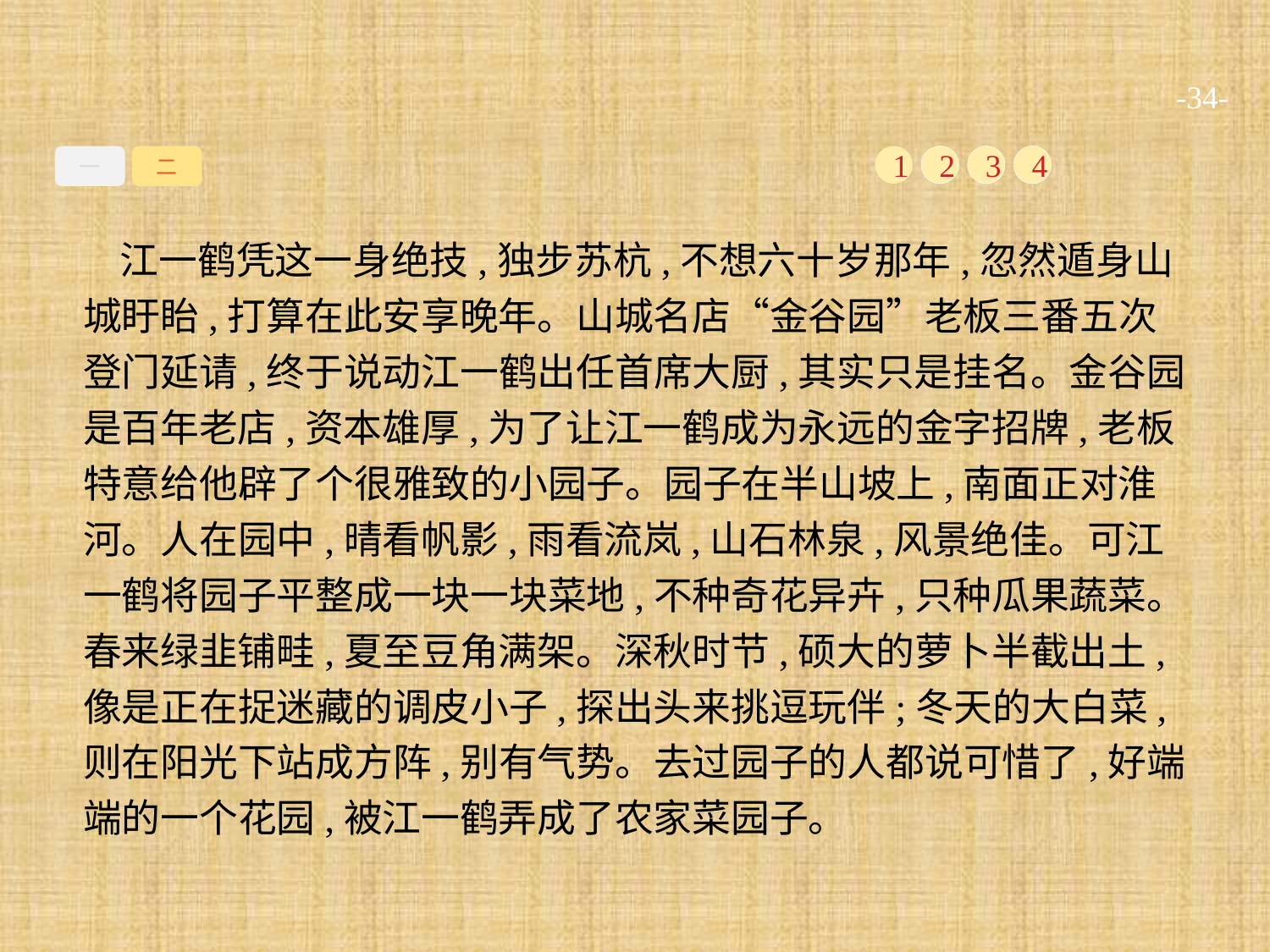

-34-
一
二
1
2
3
4
江一鹤凭这一身绝技,独步苏杭,不想六十岁那年,忽然遁身山城盱眙,打算在此安享晚年。山城名店“金谷园”老板三番五次登门延请,终于说动江一鹤出任首席大厨,其实只是挂名。金谷园是百年老店,资本雄厚,为了让江一鹤成为永远的金字招牌,老板特意给他辟了个很雅致的小园子。园子在半山坡上,南面正对淮河。人在园中,晴看帆影,雨看流岚,山石林泉,风景绝佳。可江一鹤将园子平整成一块一块菜地,不种奇花异卉,只种瓜果蔬菜。春来绿韭铺畦,夏至豆角满架。深秋时节,硕大的萝卜半截出土,像是正在捉迷藏的调皮小子,探出头来挑逗玩伴;冬天的大白菜,则在阳光下站成方阵,别有气势。去过园子的人都说可惜了,好端端的一个花园,被江一鹤弄成了农家菜园子。